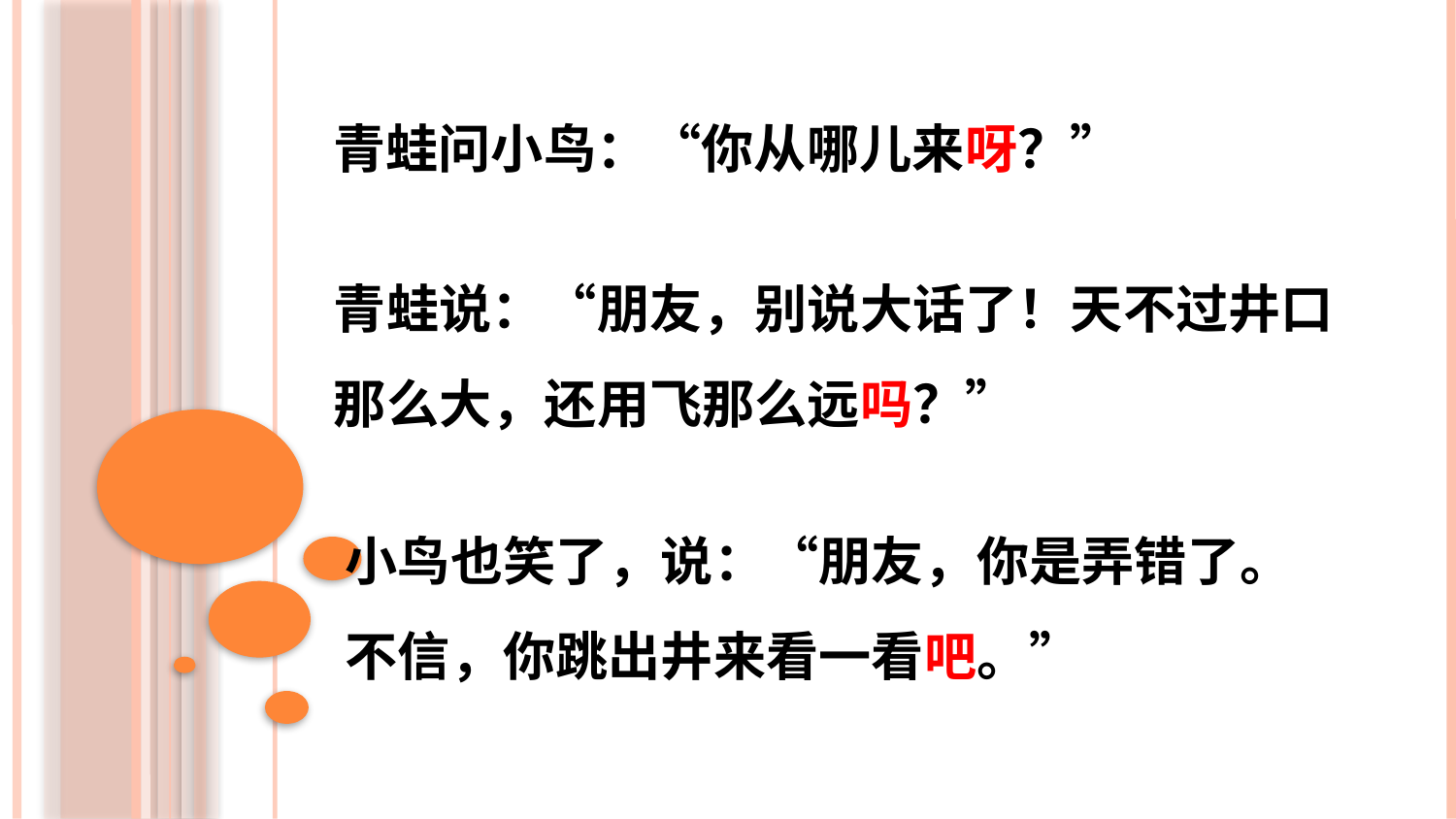

青蛙问小鸟：“你从哪儿来呀？”
青蛙说：“朋友，别说大话了！天不过井口
那么大，还用飞那么远吗？”
小鸟也笑了，说：“朋友，你是弄错了。
不信，你跳出井来看一看吧。”